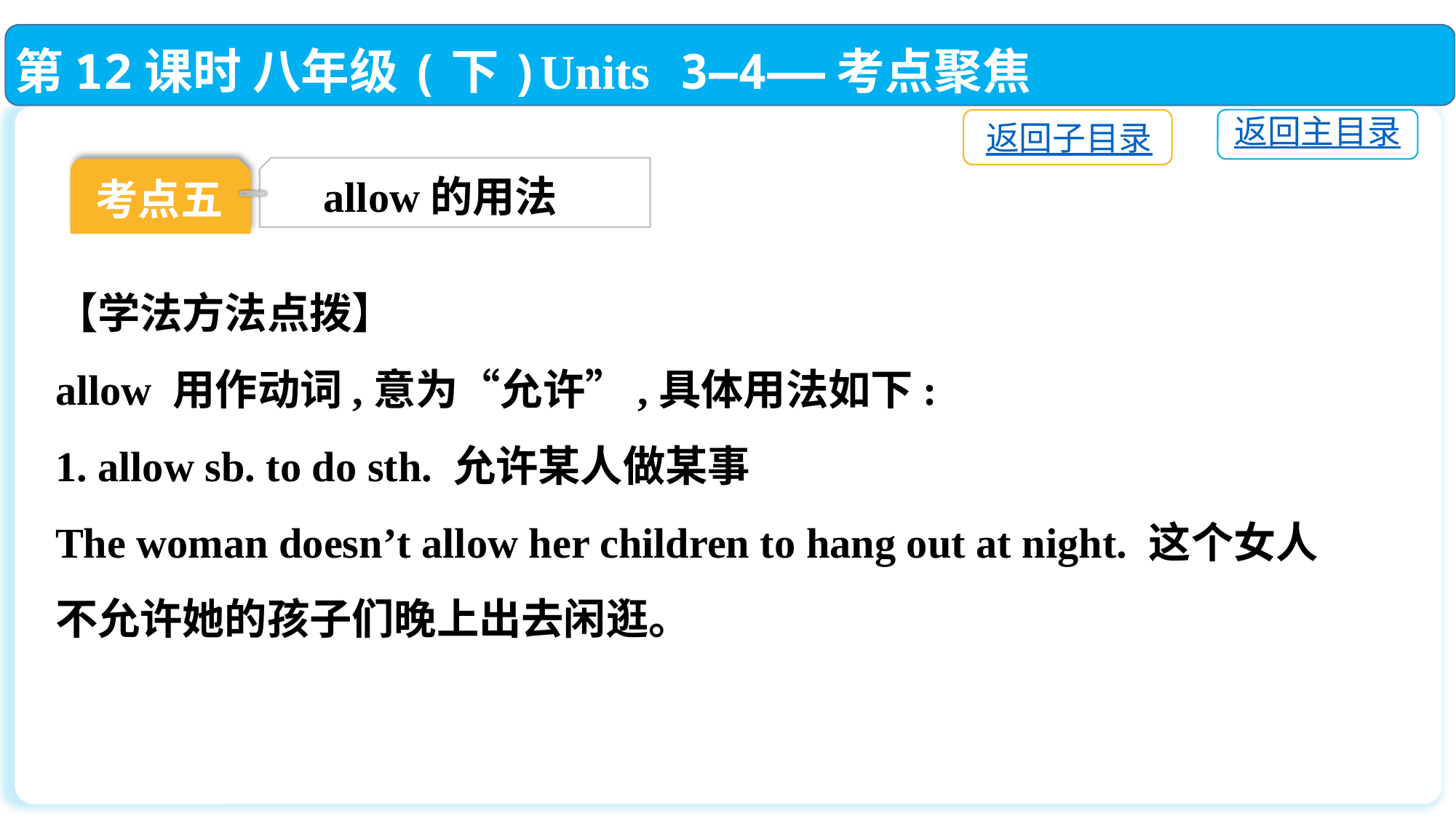

第12课时 八年级(下)Units 3—4——考点聚焦

返回主目录

返回子目录
allow的用法
考点五

【学法方法点拨】
allow 用作动词,意为“允许”,具体用法如下:
1. allow sb. to do sth. 允许某人做某事
The woman doesn’t allow her children to hang out at night. 这个女人不允许她的孩子们晚上出去闲逛。